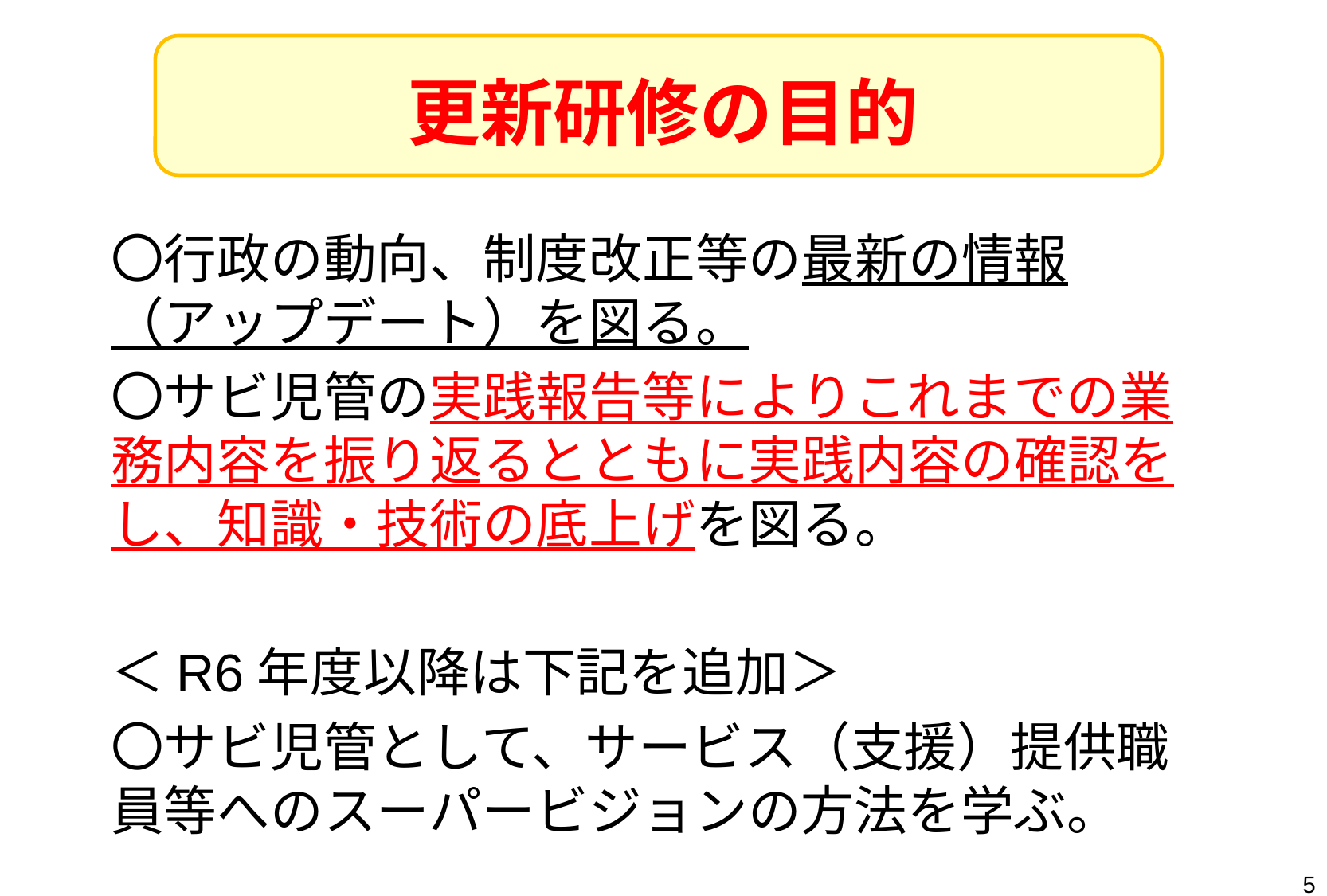

# 更新研修の目的

〇行政の動向、制度改正等の最新の情報（アップデート）を図る。
〇サビ児管の実践報告等によりこれまでの業務内容を振り返るとともに実践内容の確認をし、知識・技術の底上げを図る。

＜R6年度以降は下記を追加＞
〇サビ児管として、サービス（支援）提供職員等へのスーパービジョンの方法を学ぶ。
5